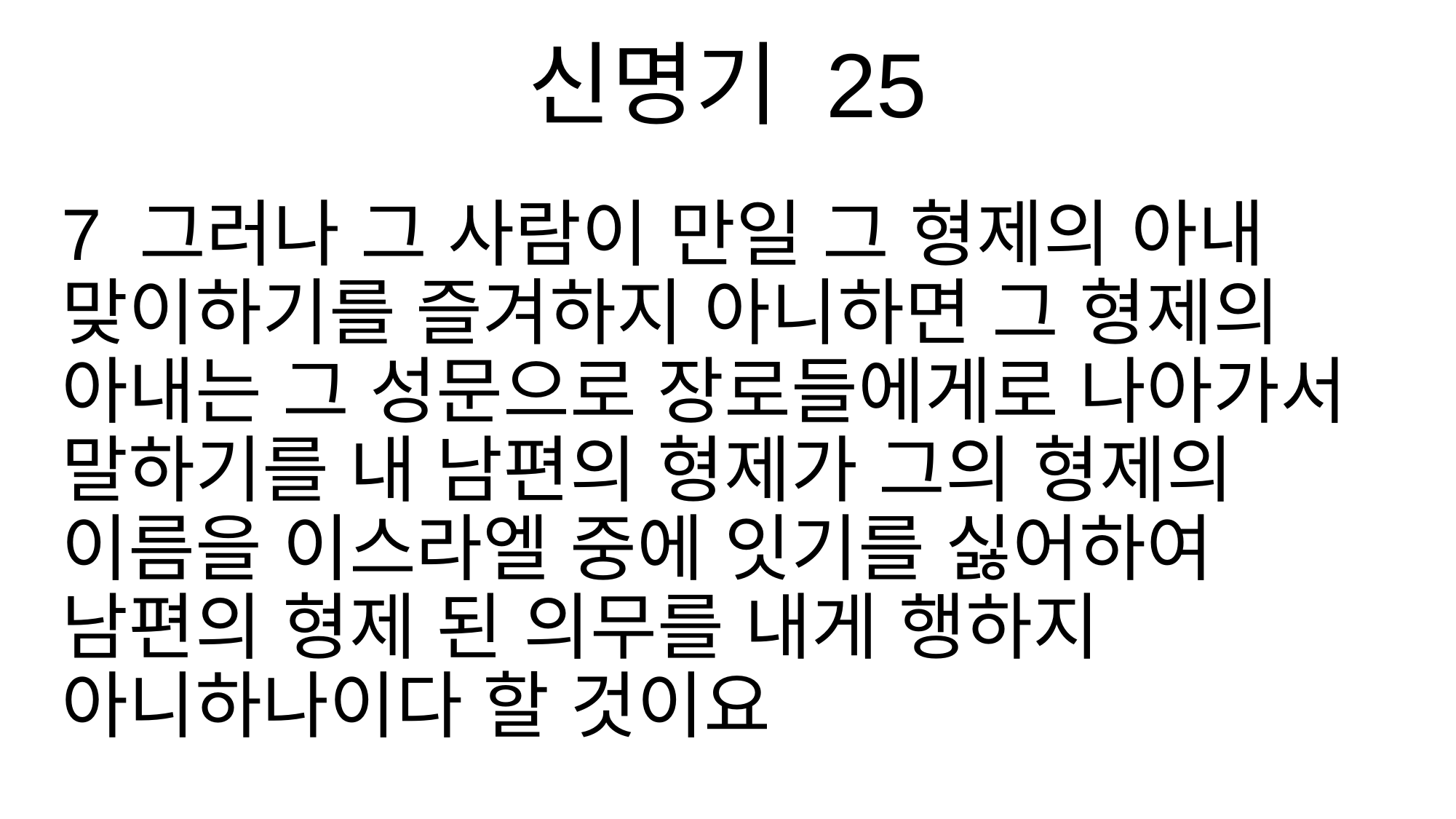

신명기 25
7 그러나 그 사람이 만일 그 형제의 아내 맞이하기를 즐겨하지 아니하면 그 형제의 아내는 그 성문으로 장로들에게로 나아가서 말하기를 내 남편의 형제가 그의 형제의 이름을 이스라엘 중에 잇기를 싫어하여 남편의 형제 된 의무를 내게 행하지 아니하나이다 할 것이요